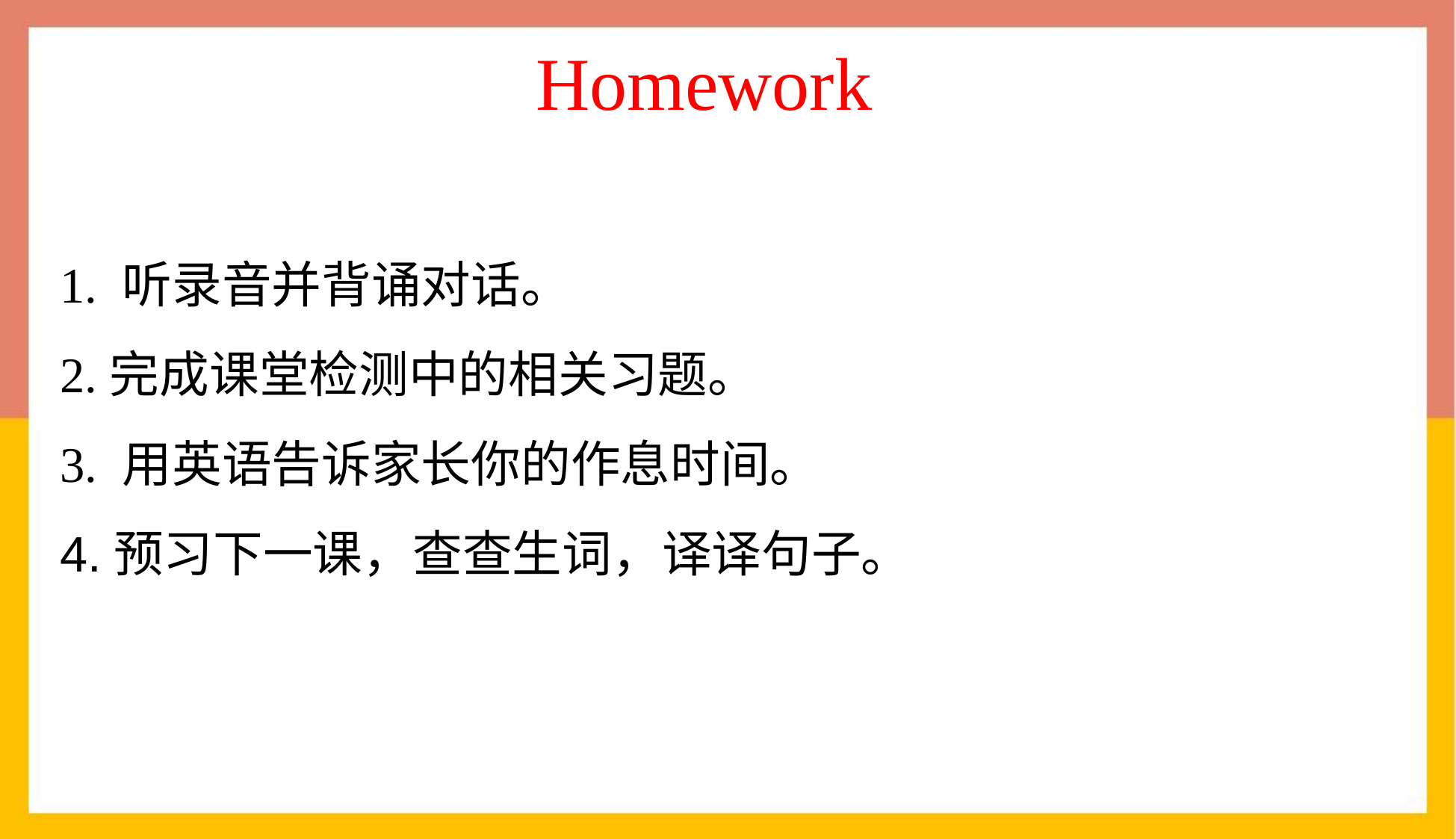

# Homework
1. 听录音并背诵对话。
2.完成课堂检测中的相关习题。
3. 用英语告诉家长你的作息时间。
4.预习下一课，查查生词，译译句子。